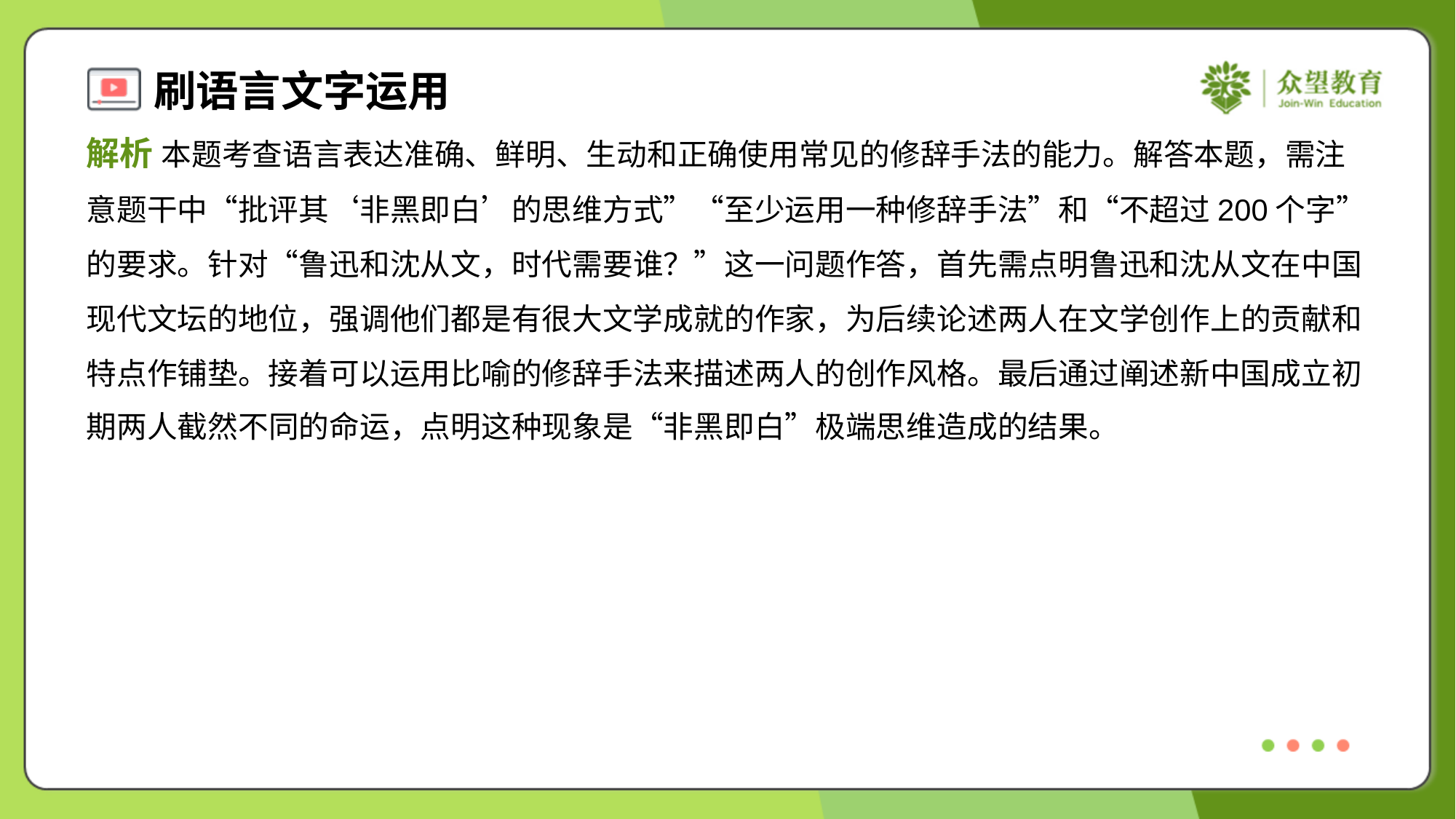

解析 本题考查语言表达准确、鲜明、生动和正确使用常见的修辞手法的能力。解答本题，需注
意题干中“批评其‘非黑即白’的思维方式”“至少运用一种修辞手法”和“不超过200个字”
的要求。针对“鲁迅和沈从文，时代需要谁？”这一问题作答，首先需点明鲁迅和沈从文在中国
现代文坛的地位，强调他们都是有很大文学成就的作家，为后续论述两人在文学创作上的贡献和
特点作铺垫。接着可以运用比喻的修辞手法来描述两人的创作风格。最后通过阐述新中国成立初
期两人截然不同的命运，点明这种现象是“非黑即白”极端思维造成的结果。